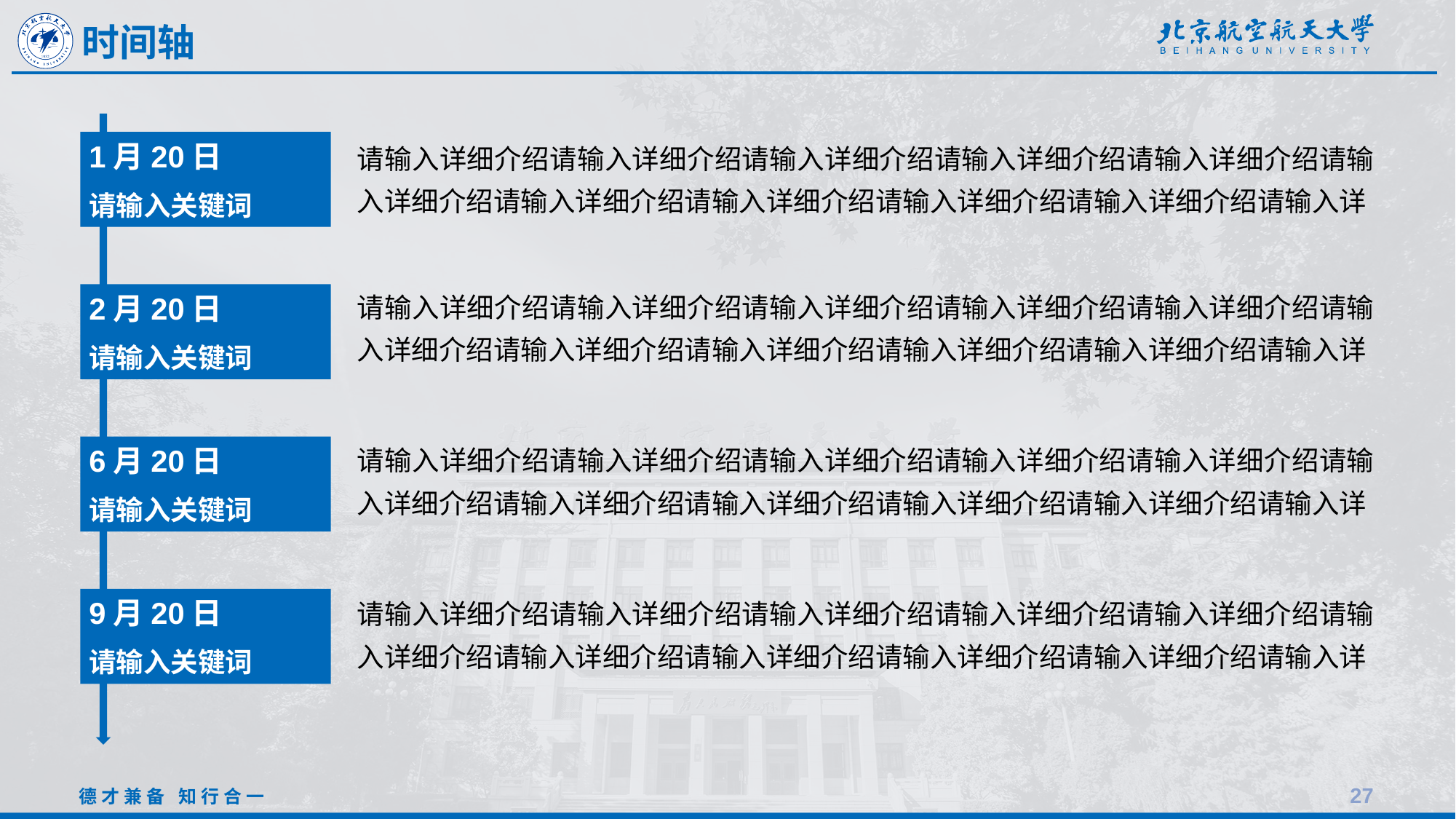

时间轴

1月20日
请输入关键词
请输入详细介绍请输入详细介绍请输入详细介绍请输入详细介绍请输入详细介绍请输入详细介绍请输入详细介绍请输入详细介绍请输入详细介绍请输入详细介绍请输入详
请输入详细介绍请输入详细介绍请输入详细介绍请输入详细介绍请输入详细介绍请输入详细介绍请输入详细介绍请输入详细介绍请输入详细介绍请输入详细介绍请输入详

2月20日
请输入关键词

请输入详细介绍请输入详细介绍请输入详细介绍请输入详细介绍请输入详细介绍请输入详细介绍请输入详细介绍请输入详细介绍请输入详细介绍请输入详细介绍请输入详

6月20日
请输入关键词
请输入详细介绍请输入详细介绍请输入详细介绍请输入详细介绍请输入详细介绍请输入详细介绍请输入详细介绍请输入详细介绍请输入详细介绍请输入详细介绍请输入详

9月20日
请输入关键词
27